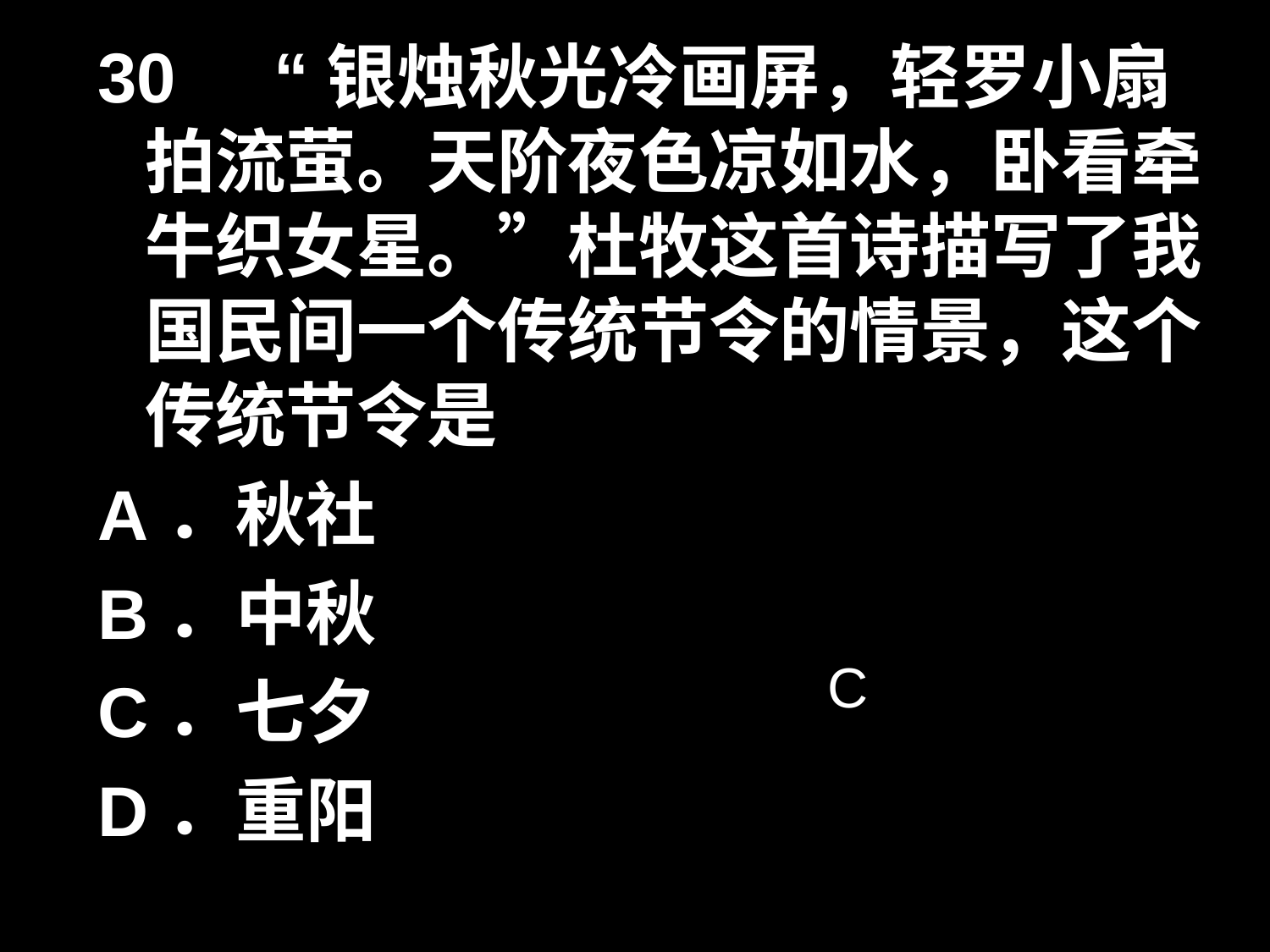

30     “银烛秋光冷画屏，轻罗小扇拍流萤。天阶夜色凉如水，卧看牵牛织女星。”杜牧这首诗描写了我国民间一个传统节令的情景，这个传统节令是
A．秋社
B．中秋
C．七夕
D．重阳
C